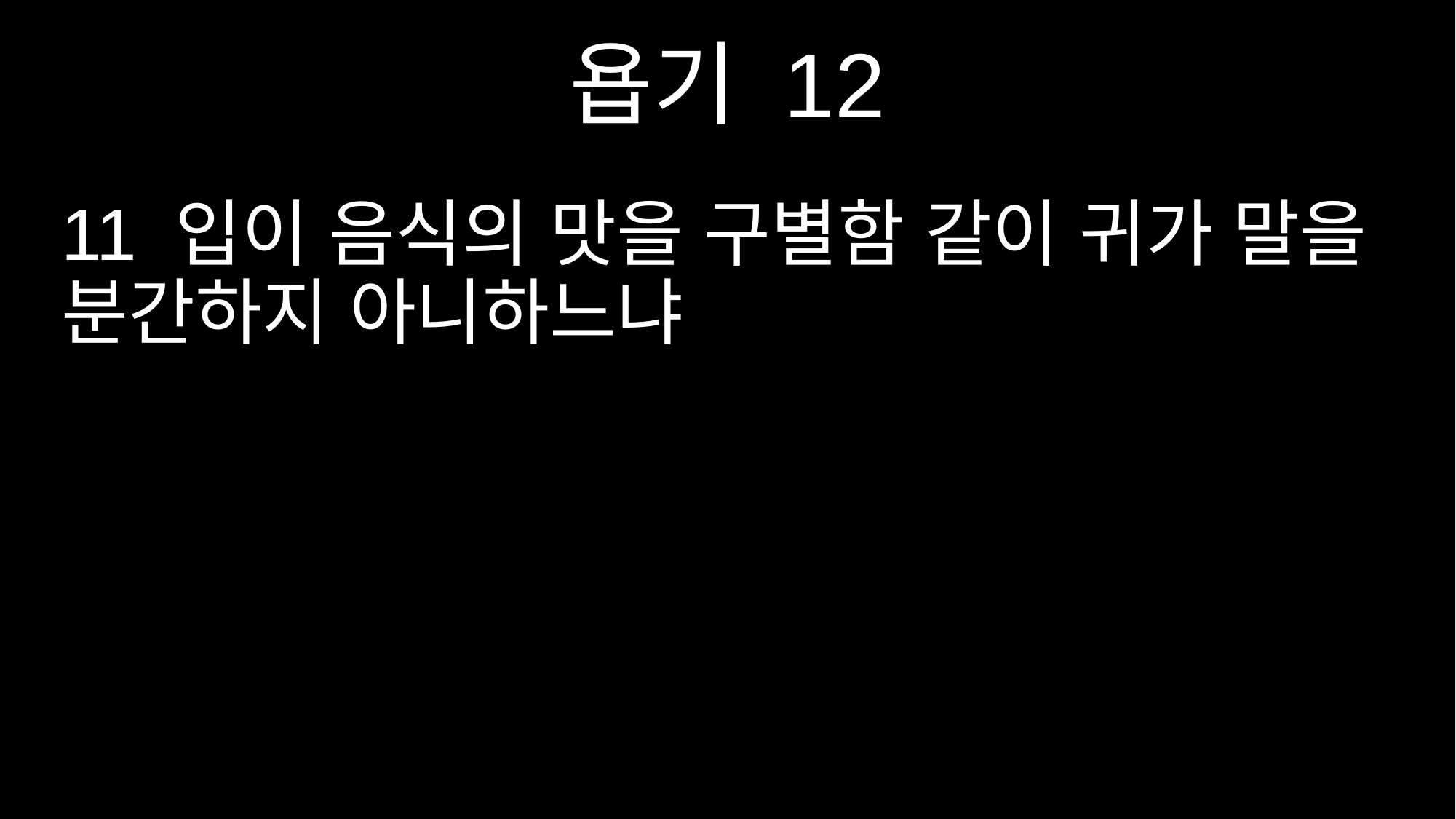

욥기 12
11 입이 음식의 맛을 구별함 같이 귀가 말을 분간하지 아니하느냐